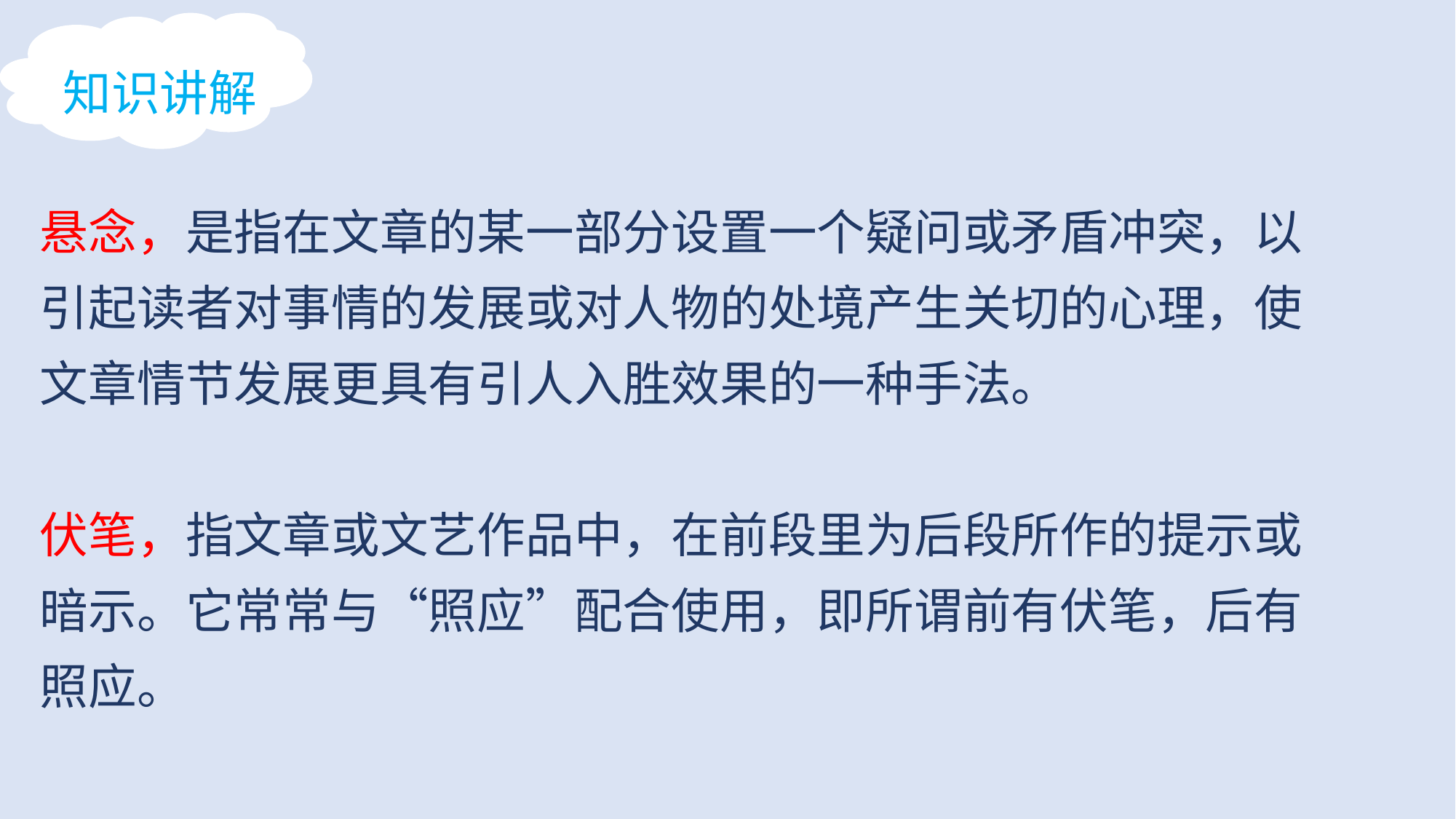

知识讲解
悬念，是指在文章的某一部分设置一个疑问或矛盾冲突，以引起读者对事情的发展或对人物的处境产生关切的心理，使文章情节发展更具有引人入胜效果的一种手法。

伏笔，指文章或文艺作品中，在前段里为后段所作的提示或暗示。它常常与“照应”配合使用，即所谓前有伏笔，后有照应。